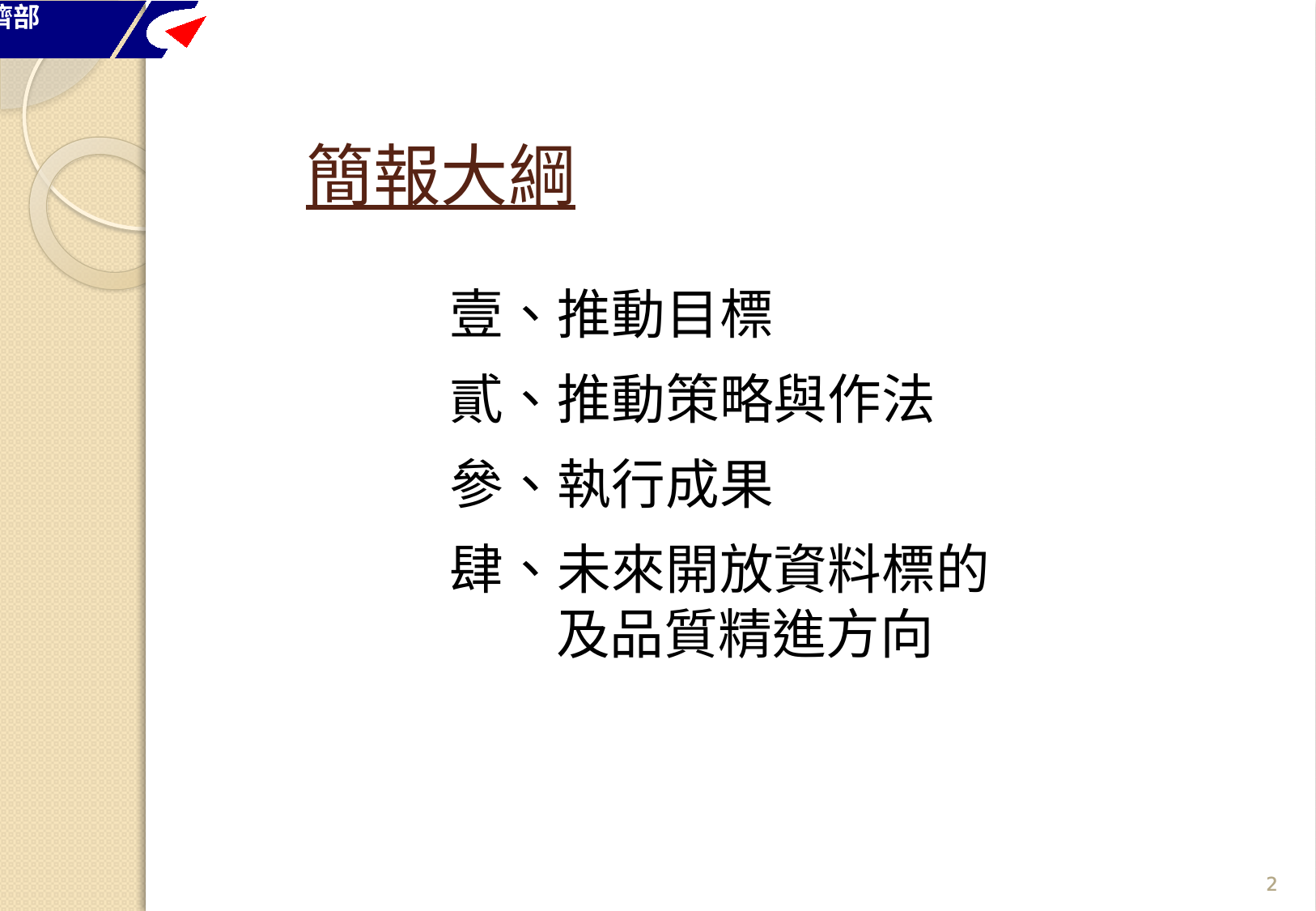

# 簡報大綱
壹、推動目標
貳、推動策略與作法
參、執行成果
肆、未來開放資料標的及品質精進方向
2